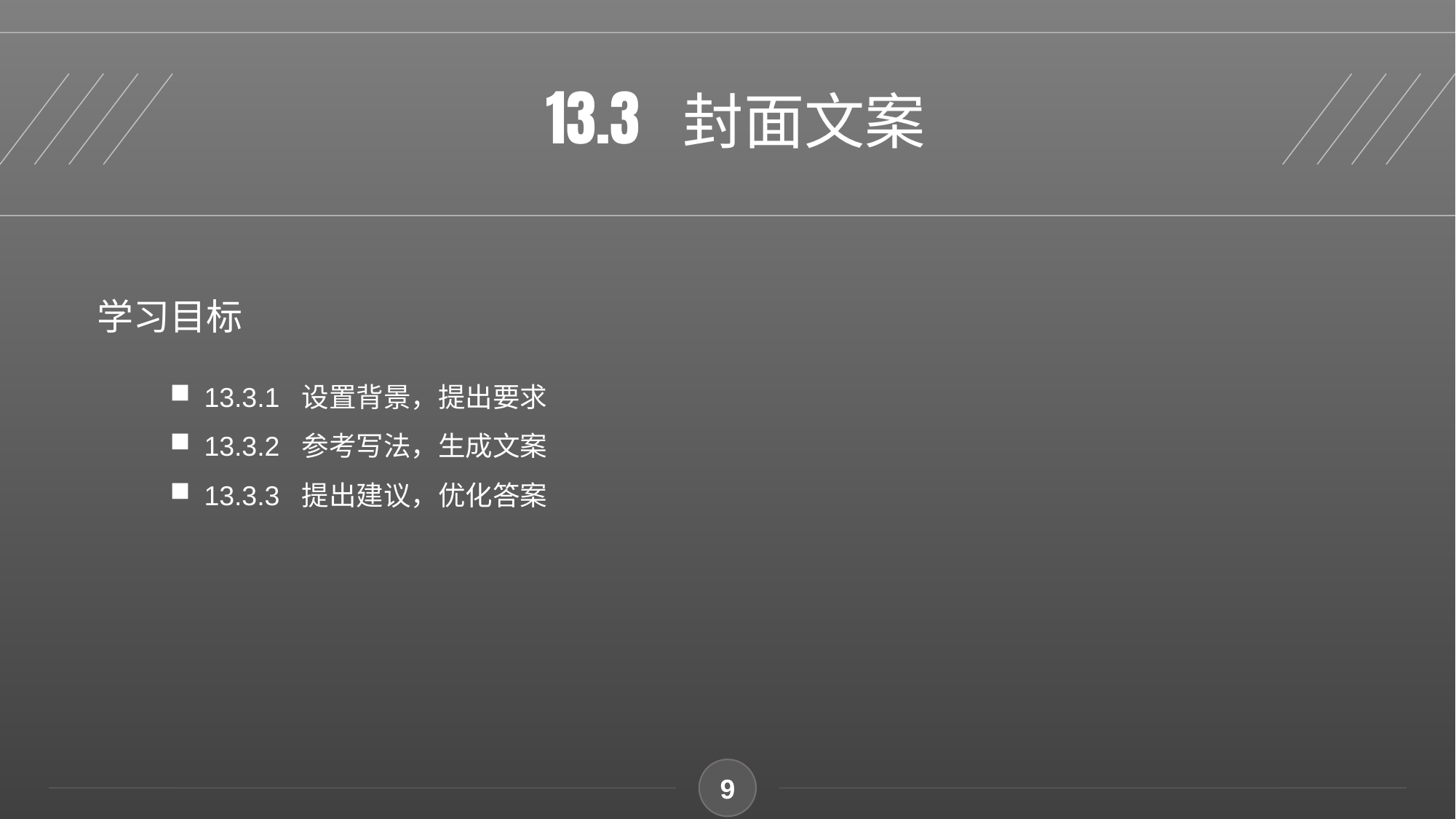

13.3  封面文案

学习目标
13.3.1  设置背景，提出要求
13.3.2  参考写法，生成文案
13.3.3  提出建议，优化答案